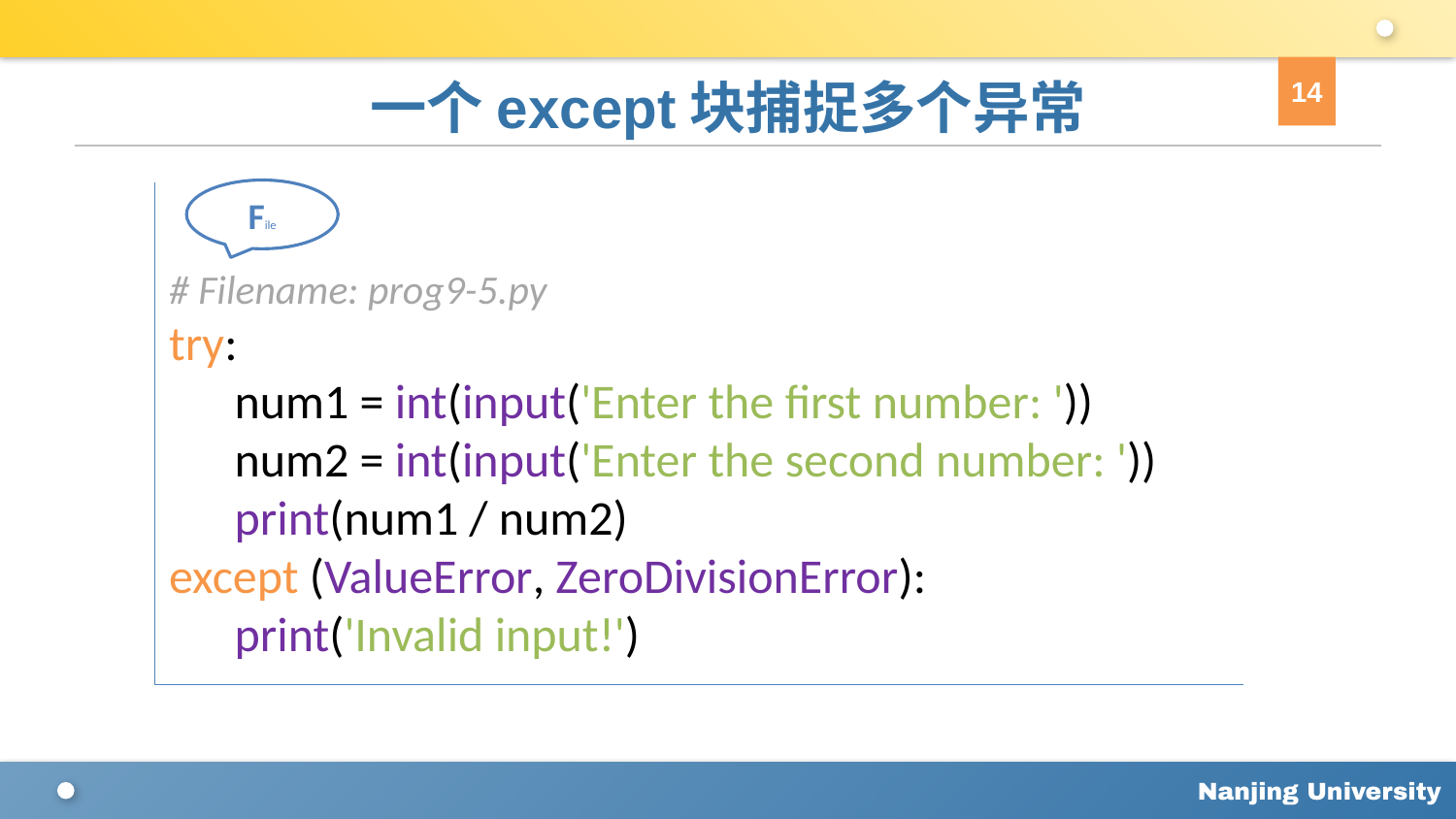

14
# 一个except块捕捉多个异常
File

# Filename: prog9-5.py
try:
      num1 = int(input('Enter the first number: '))
      num2 = int(input('Enter the second number: '))
      print(num1 / num2)
except (ValueError, ZeroDivisionError):
      print('Invalid input!')